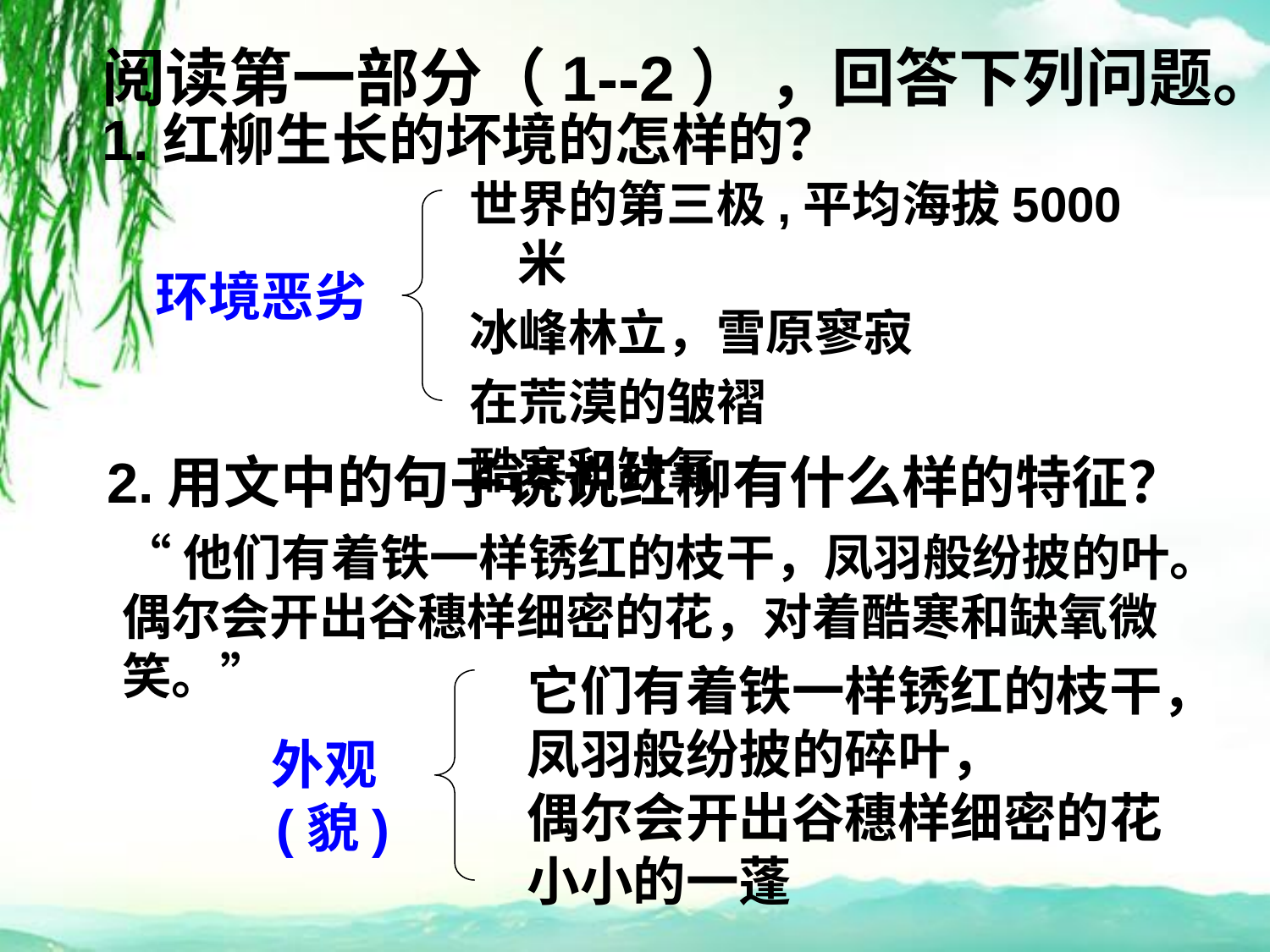

# 阅读第一部分（1--2） ，回答下列问题。
1.红柳生长的坏境的怎样的？
世界的第三极,平均海拔5000米
冰峰林立，雪原寥寂
在荒漠的皱褶
酷寒和缺氧

环境恶劣
2.用文中的句子说说红柳有什么样的特征？

“他们有着铁一样锈红的枝干，凤羽般纷披的叶。偶尔会开出谷穗样细密的花，对着酷寒和缺氧微笑。”
它们有着铁一样锈红的枝干，
凤羽般纷披的碎叶，
偶尔会开出谷穗样细密的花
小小的一蓬

外观(貌)